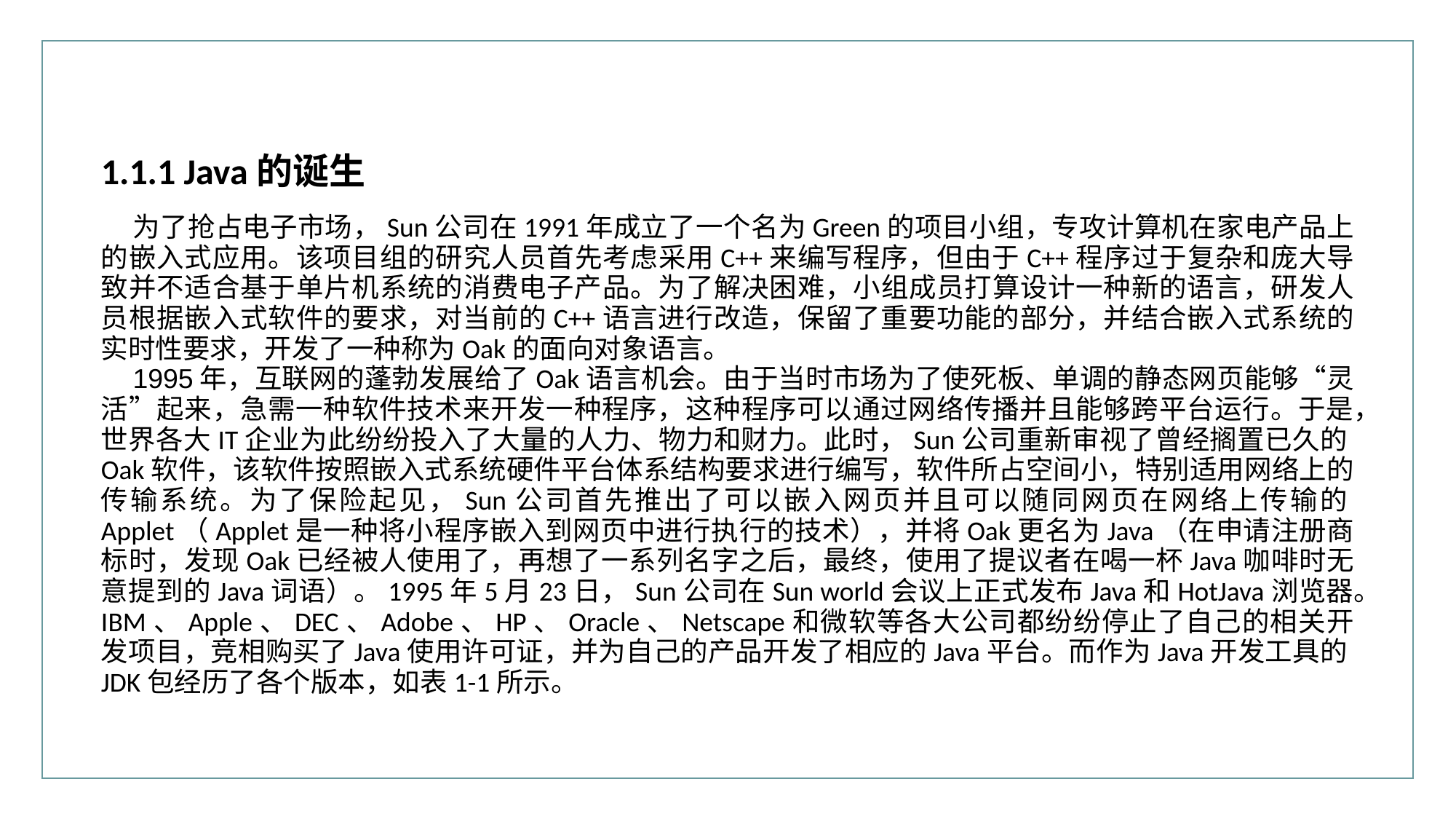

行业PPT模板http://www.XX.com/hangye/

1.1.1 Java的诞生
为了抢占电子市场，Sun公司在1991年成立了一个名为Green的项目小组，专攻计算机在家电产品上的嵌入式应用。该项目组的研究人员首先考虑采用C++来编写程序，但由于C++程序过于复杂和庞大导致并不适合基于单片机系统的消费电子产品。为了解决困难，小组成员打算设计一种新的语言，研发人员根据嵌入式软件的要求，对当前的C++语言进行改造，保留了重要功能的部分，并结合嵌入式系统的实时性要求，开发了一种称为Oak的面向对象语言。
1995年，互联网的蓬勃发展给了Oak语言机会。由于当时市场为了使死板、单调的静态网页能够“灵活”起来，急需一种软件技术来开发一种程序，这种程序可以通过网络传播并且能够跨平台运行。于是，世界各大IT企业为此纷纷投入了大量的人力、物力和财力。此时，Sun公司重新审视了曾经搁置已久的Oak软件，该软件按照嵌入式系统硬件平台体系结构要求进行编写，软件所占空间小，特别适用网络上的传输系统。为了保险起见，Sun公司首先推出了可以嵌入网页并且可以随同网页在网络上传输的Applet（Applet是一种将小程序嵌入到网页中进行执行的技术），并将Oak更名为Java（在申请注册商标时，发现Oak已经被人使用了，再想了一系列名字之后，最终，使用了提议者在喝一杯Java咖啡时无意提到的Java词语）。1995年5月23日，Sun公司在Sun world会议上正式发布Java和HotJava浏览器。IBM、Apple、DEC、Adobe、HP、Oracle、Netscape和微软等各大公司都纷纷停止了自己的相关开发项目，竞相购买了Java使用许可证，并为自己的产品开发了相应的Java平台。而作为Java开发工具的JDK包经历了各个版本，如表1-1所示。